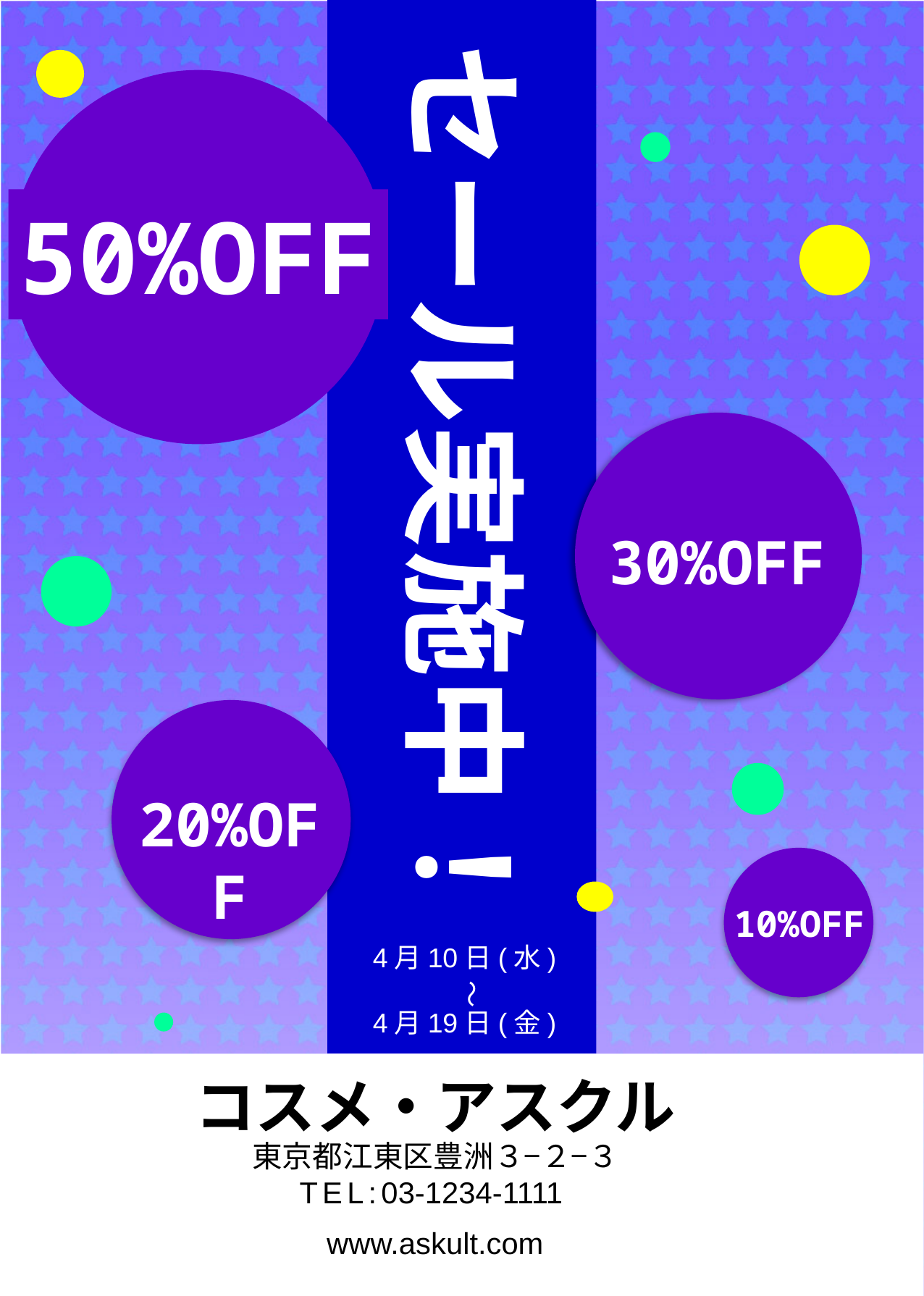

セール実施中！

50%OFF

30%OFF

20%OFF

10%OFF

4月10日(水)

4月19日(金)
～

コスメ・アスクル
東京都江東区豊洲３−２−３
TEL:03-1234-1111
www.askult.com